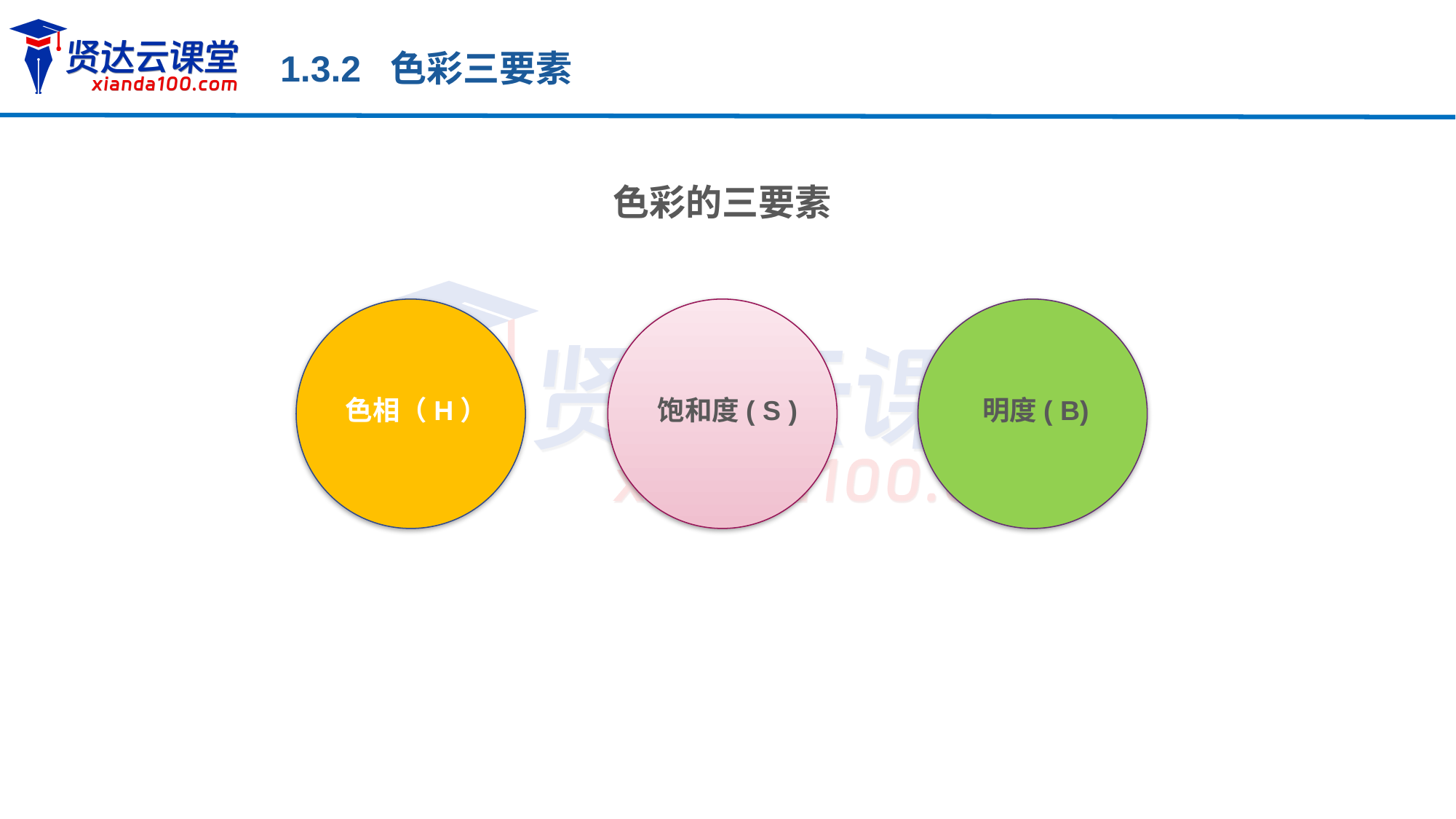

1.3.2  色彩三要素
色彩的三要素

色相（H）
饱和度( S )
明度( B)